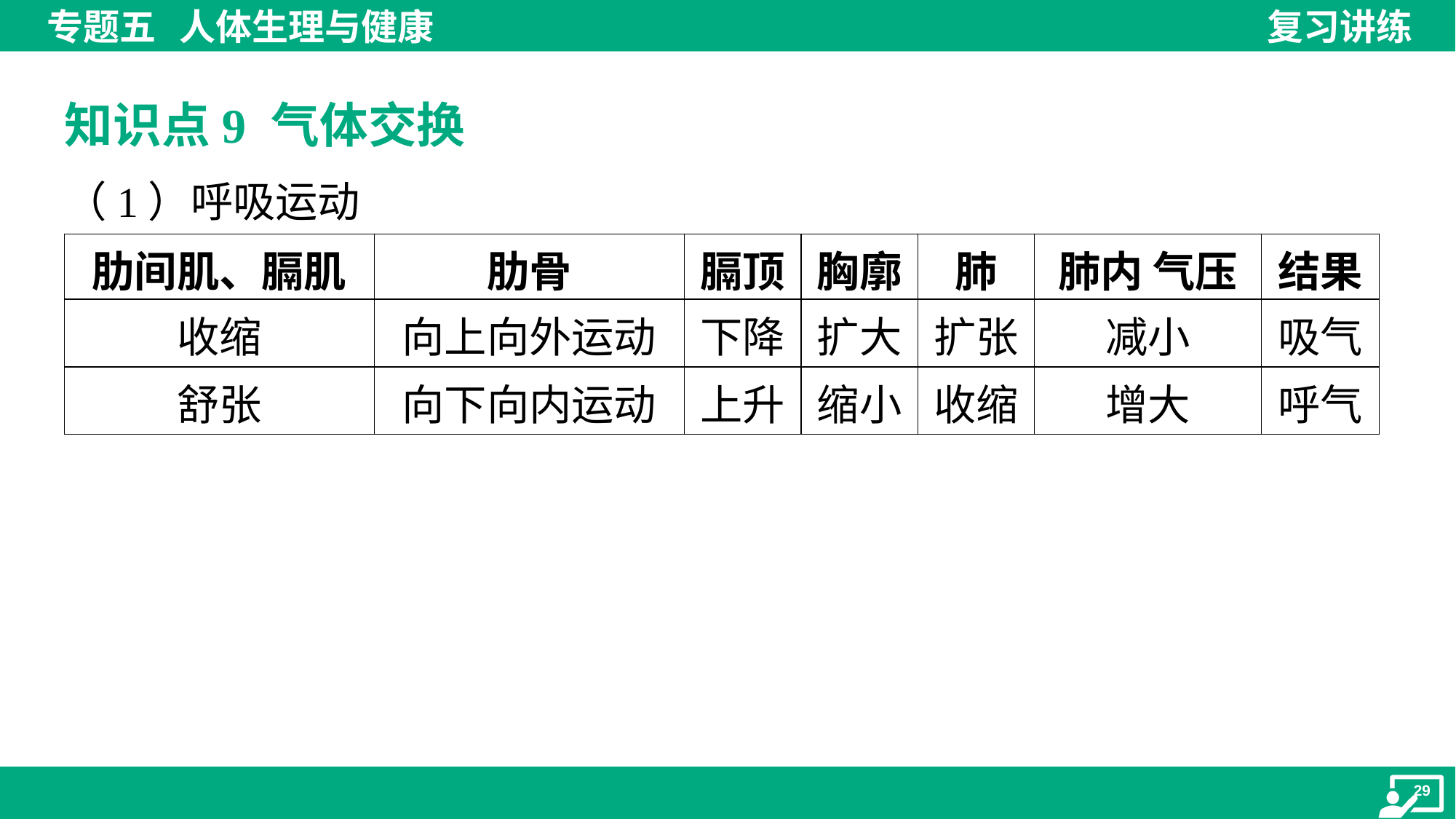

知识点9 气体交换
（1）呼吸运动
| 肋间肌、膈肌 | 肋骨 | 膈顶 | 胸廓 | 肺 | 肺内 气压 | 结果 |
| --- | --- | --- | --- | --- | --- | --- |
| 收缩 | 向上向外运动 | 下降 | 扩大 | 扩张 | 减小 | 吸气 |
| 舒张 | 向下向内运动 | 上升 | 缩小 | 收缩 | 增大 | 呼气 |